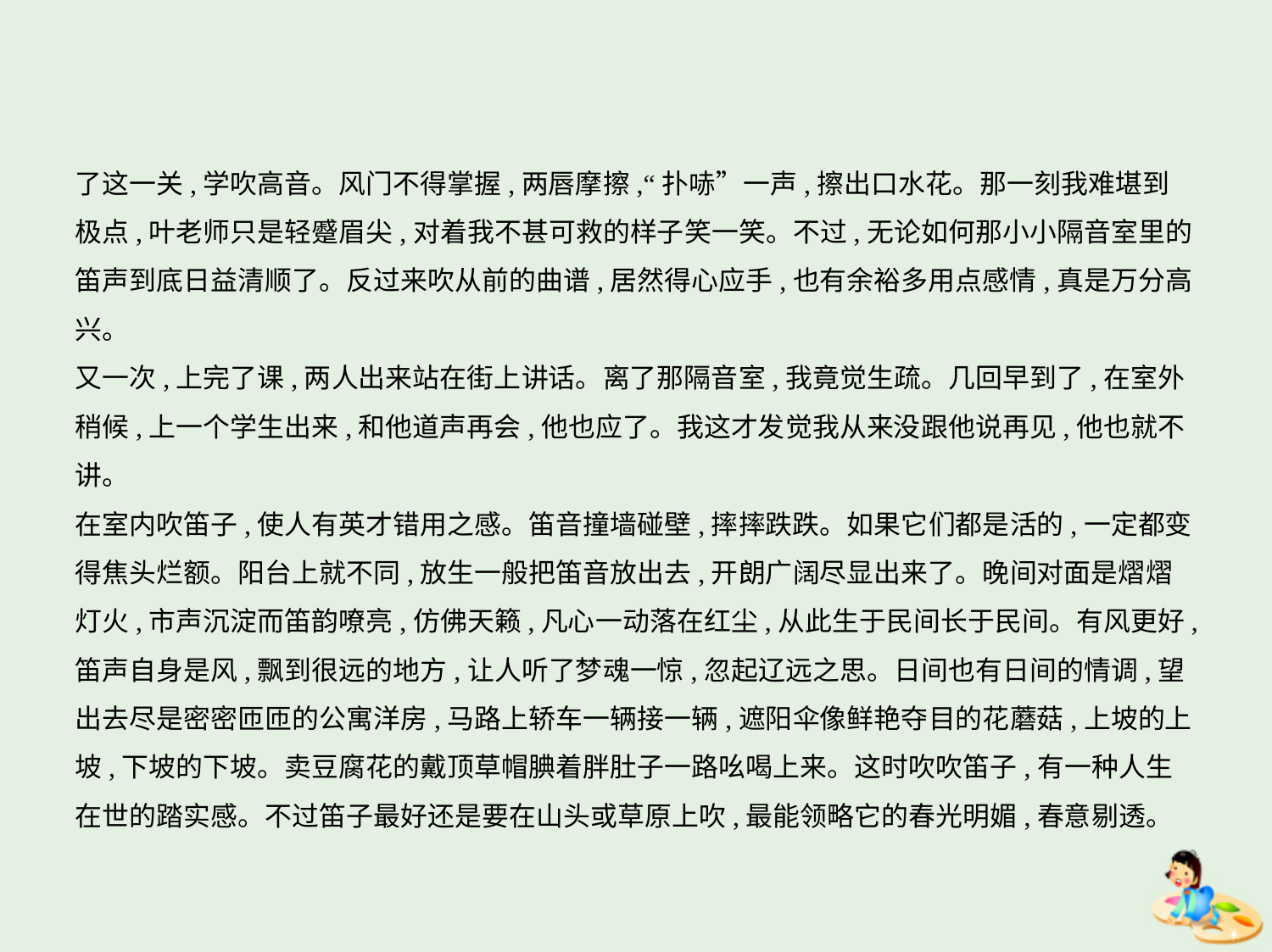

了这一关,学吹高音。风门不得掌握,两唇摩擦,“扑哧”一声,擦出口水花。那一刻我难堪到
极点,叶老师只是轻蹙眉尖,对着我不甚可救的样子笑一笑。不过,无论如何那小小隔音室里的
笛声到底日益清顺了。反过来吹从前的曲谱,居然得心应手,也有余裕多用点感情,真是万分高
兴。
又一次,上完了课,两人出来站在街上讲话。离了那隔音室,我竟觉生疏。几回早到了,在室外
稍候,上一个学生出来,和他道声再会,他也应了。我这才发觉我从来没跟他说再见,他也就不
讲。
在室内吹笛子,使人有英才错用之感。笛音撞墙碰壁,摔摔跌跌。如果它们都是活的,一定都变
得焦头烂额。阳台上就不同,放生一般把笛音放出去,开朗广阔尽显出来了。晚间对面是熠熠
灯火,市声沉淀而笛韵嘹亮,仿佛天籁,凡心一动落在红尘,从此生于民间长于民间。有风更好,
笛声自身是风,飘到很远的地方,让人听了梦魂一惊,忽起辽远之思。日间也有日间的情调,望
出去尽是密密匝匝的公寓洋房,马路上轿车一辆接一辆,遮阳伞像鲜艳夺目的花蘑菇,上坡的上
坡,下坡的下坡。卖豆腐花的戴顶草帽腆着胖肚子一路吆喝上来。这时吹吹笛子,有一种人生
在世的踏实感。不过笛子最好还是要在山头或草原上吹,最能领略它的春光明媚,春意剔透。